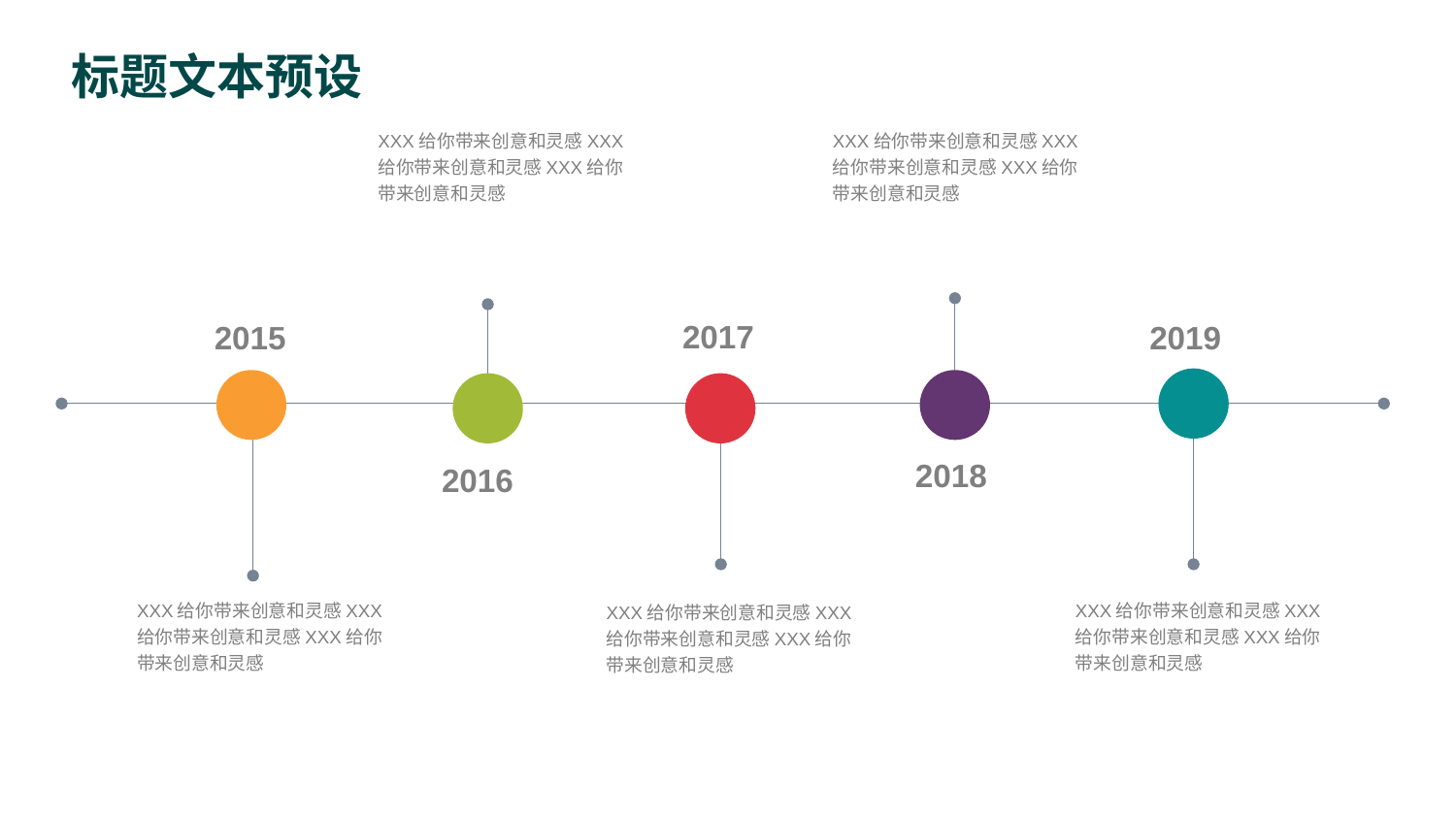

XXX给你带来创意和灵感XXX给你带来创意和灵感XXX给你带来创意和灵感
XXX给你带来创意和灵感XXX给你带来创意和灵感XXX给你带来创意和灵感
2017
2015
2019

2018
2016
XXX给你带来创意和灵感XXX给你带来创意和灵感XXX给你带来创意和灵感
XXX给你带来创意和灵感XXX给你带来创意和灵感XXX给你带来创意和灵感
XXX给你带来创意和灵感XXX给你带来创意和灵感XXX给你带来创意和灵感